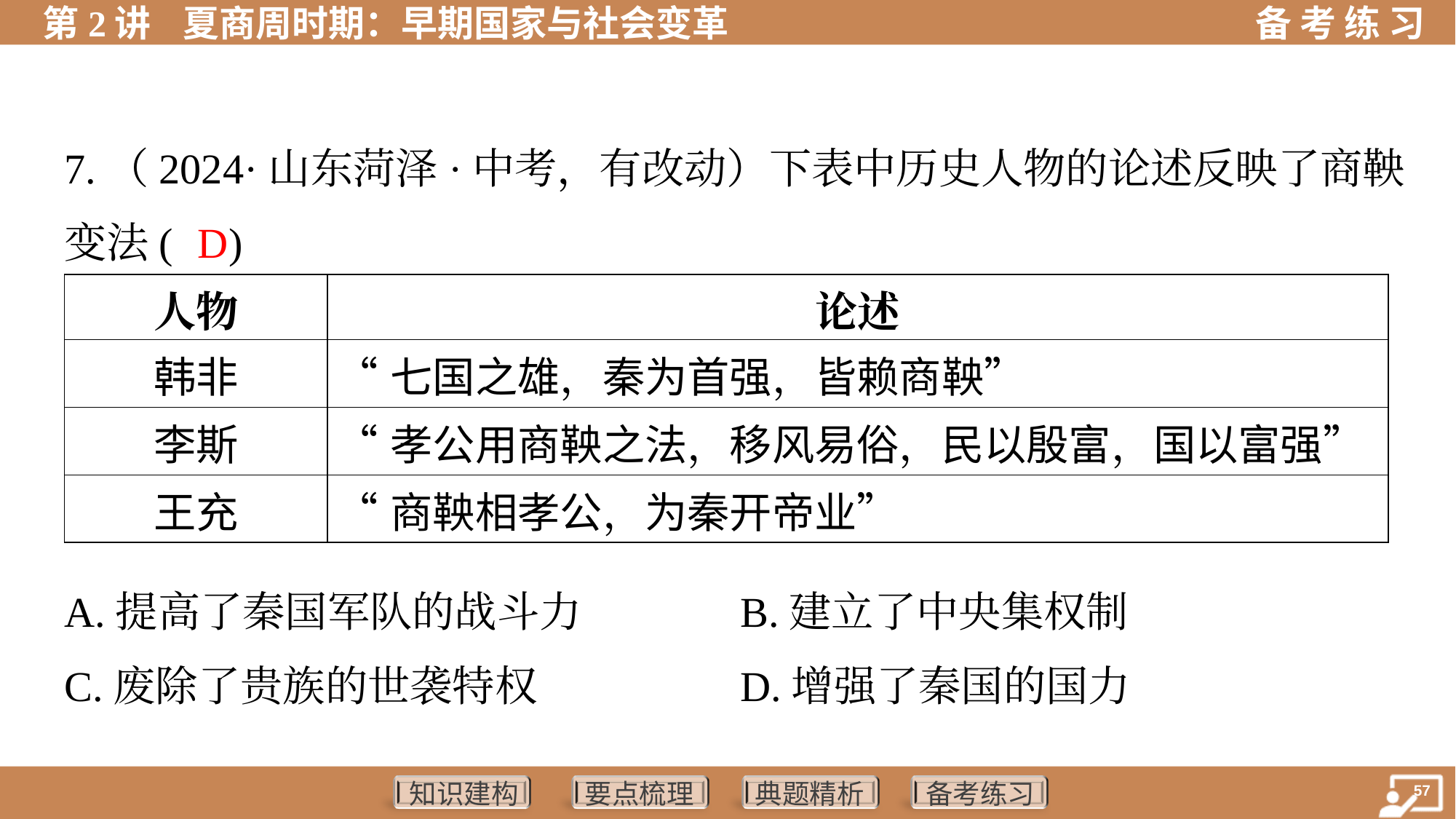

7.（2024·山东菏泽·中考，有改动）下表中历史人物的论述反映了商鞅
变法(     )
D
| 人物 | 论述 |
| --- | --- |
| 韩非 | “七国之雄，秦为首强，皆赖商鞅” |
| 李斯 | “孝公用商鞅之法，移风易俗，民以殷富，国以富强” |
| 王充 | “商鞅相孝公，为秦开帝业” |
A.提高了秦国军队的战斗力	B.建立了中央集权制
C.废除了贵族的世袭特权	D.增强了秦国的国力